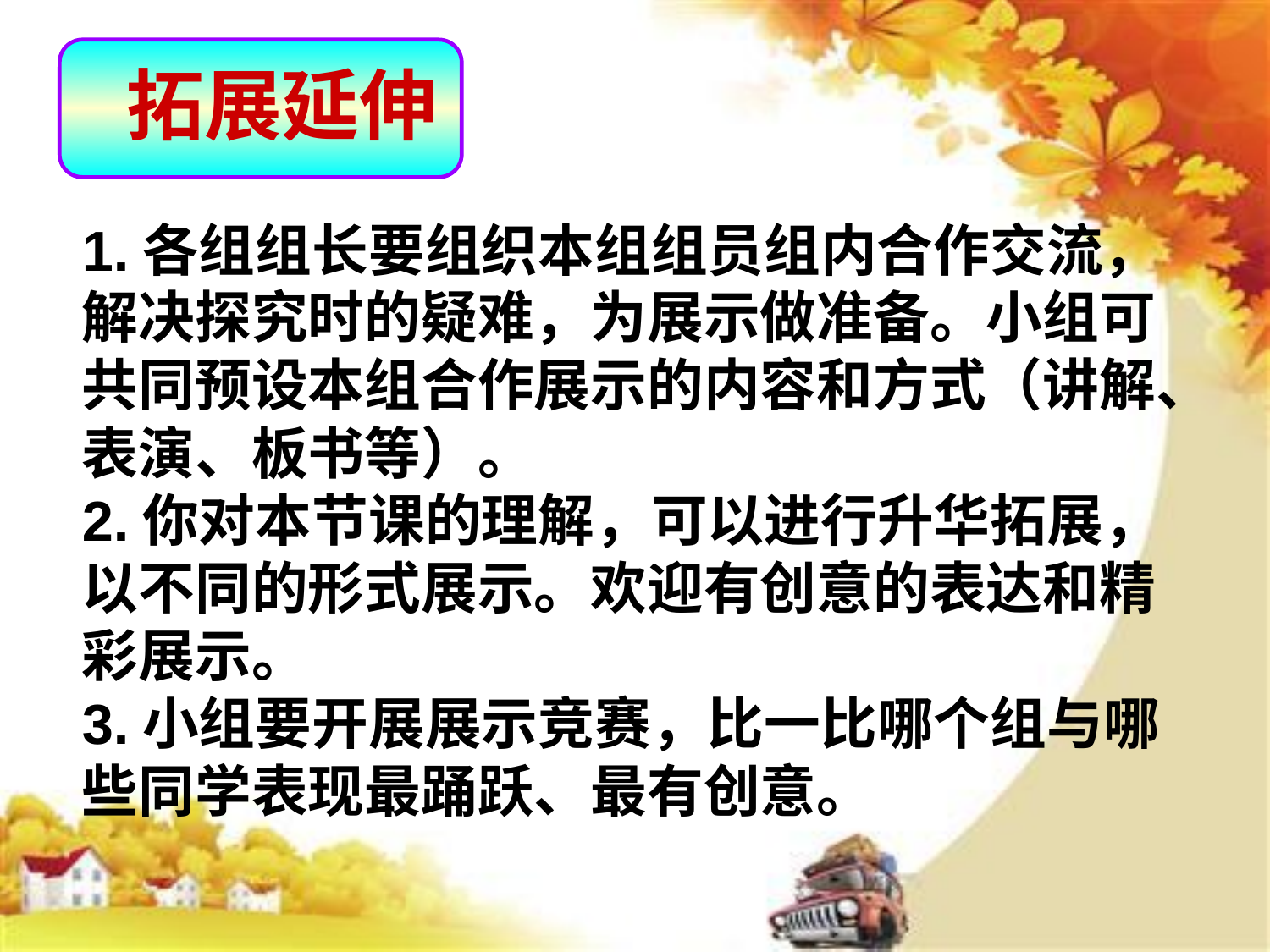

拓展延伸
1.各组组长要组织本组组员组内合作交流，解决探究时的疑难，为展示做准备。小组可共同预设本组合作展示的内容和方式（讲解、表演、板书等）。
2.你对本节课的理解，可以进行升华拓展，以不同的形式展示。欢迎有创意的表达和精彩展示。
3.小组要开展展示竞赛，比一比哪个组与哪些同学表现最踊跃、最有创意。